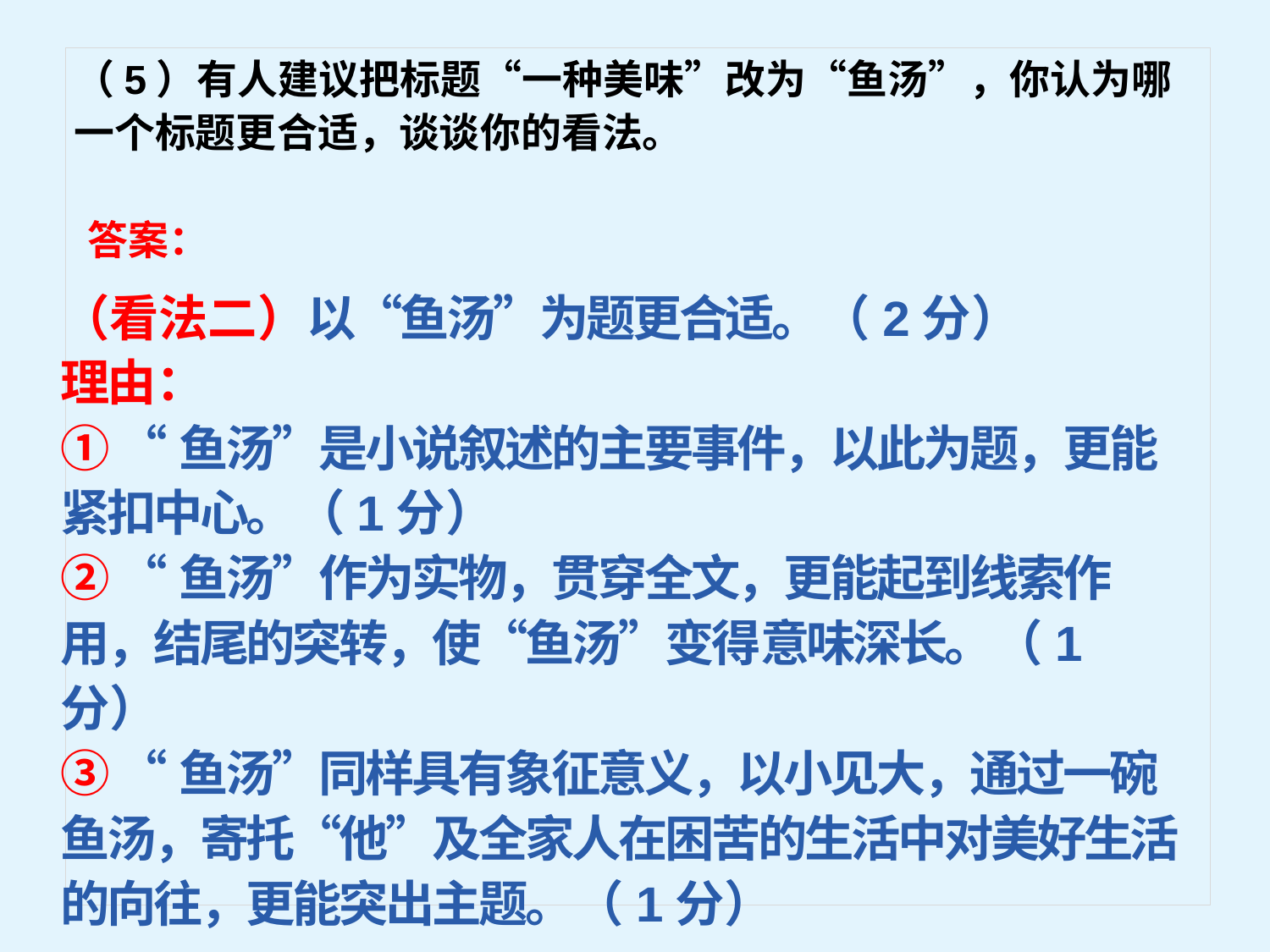

（5）有人建议把标题“一种美味”改为“鱼汤”，你认为哪一个标题更合适，谈谈你的看法。
答案：
（看法二）以“鱼汤”为题更合适。（2分）
理由：
① “鱼汤”是小说叙述的主要事件，以此为题，更能紧扣中心。（1分）
② “鱼汤”作为实物，贯穿全文，更能起到线索作用，结尾的突转，使“鱼汤”变得意味深长。（1分）
③ “鱼汤”同样具有象征意义，以小见大，通过一碗鱼汤，寄托“他”及全家人在困苦的生活中对美好生活的向往，更能突出主题。（1分）